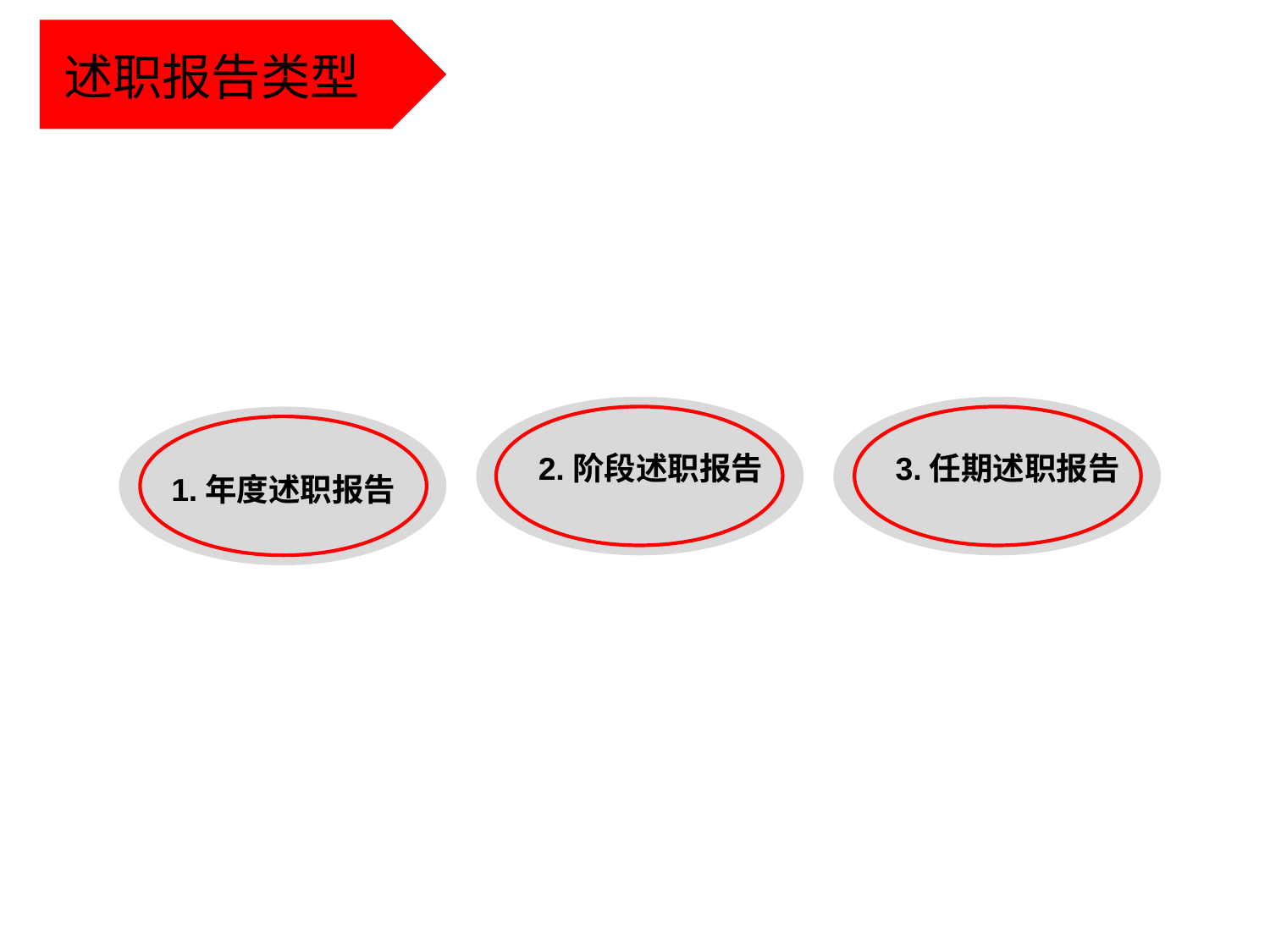

述职报告类型
点击添加文本

2.阶段述职报告

3.任期述职报告

点击添加文本
1.年度述职报告

点击添加文本
点击添加文本